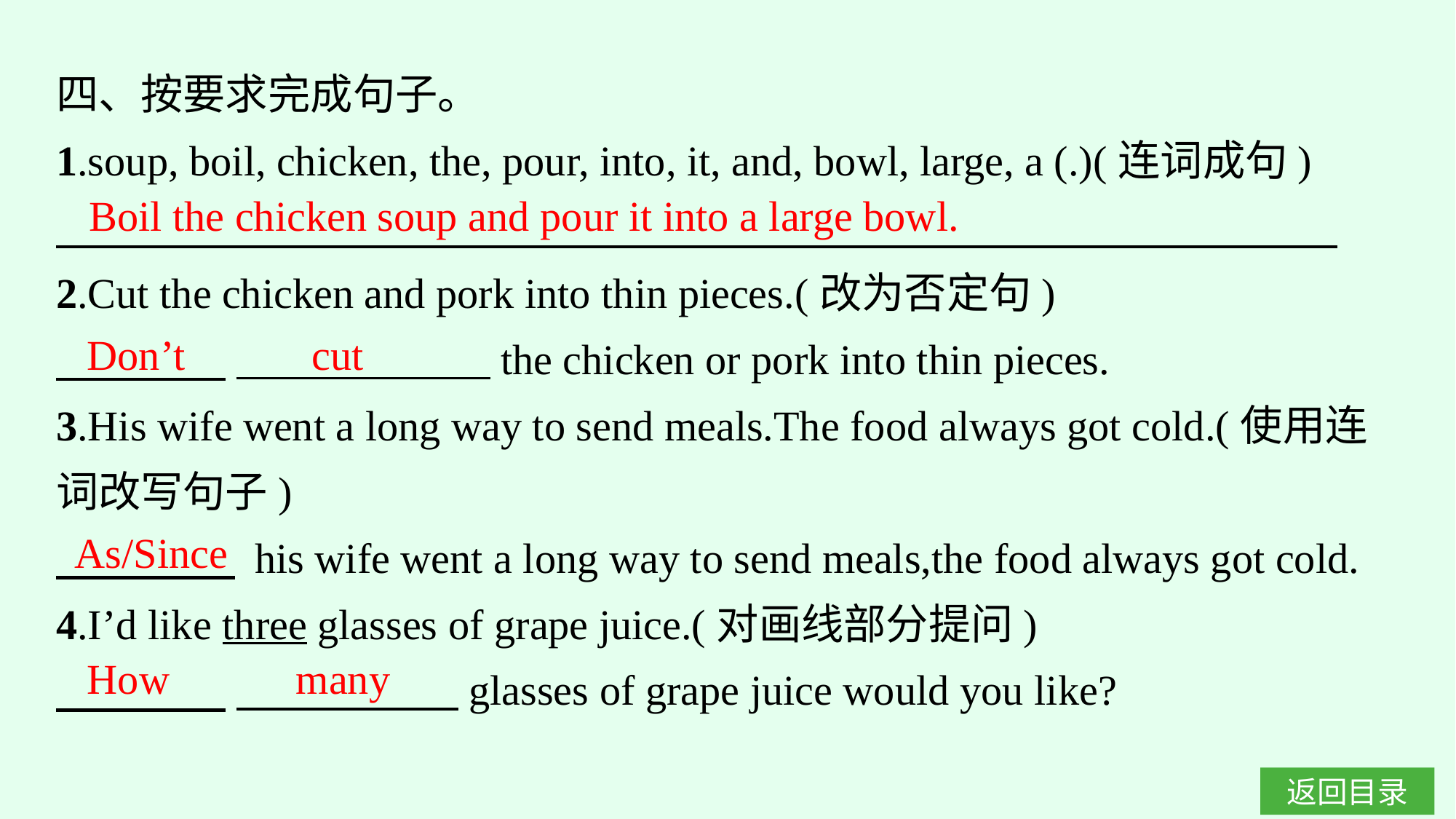

四、按要求完成句子。
1.soup, boil, chicken, the, pour, into, it, and, bowl, large, a (.)(连词成句)

2.Cut the chicken and pork into thin pieces.(改为否定句)
　　　　 　　　　　　the chicken or pork into thin pieces.
3.His wife went a long way to send meals.The food always got cold.(使用连词改写句子)
　　　 　 his wife went a long way to send meals,the food always got cold.
4.I’d like three glasses of grape juice.(对画线部分提问)
　　　　 　　　 　　glasses of grape juice would you like?
Boil the chicken soup and pour it into a large bowl.
Don’t            cut
As/Since
How            many